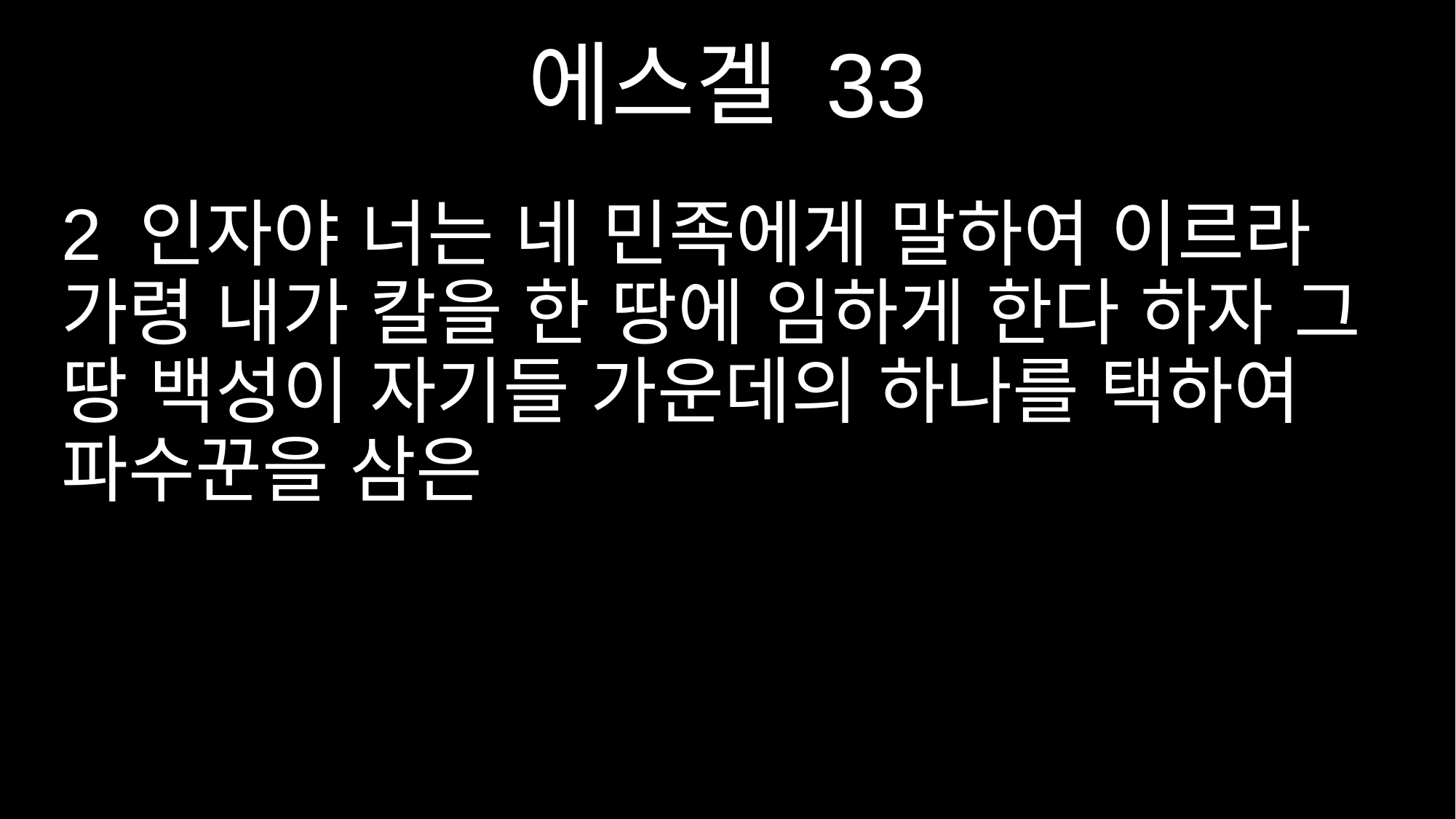

에스겔 33
2 인자야 너는 네 민족에게 말하여 이르라 가령 내가 칼을 한 땅에 임하게 한다 하자 그 땅 백성이 자기들 가운데의 하나를 택하여 파수꾼을 삼은